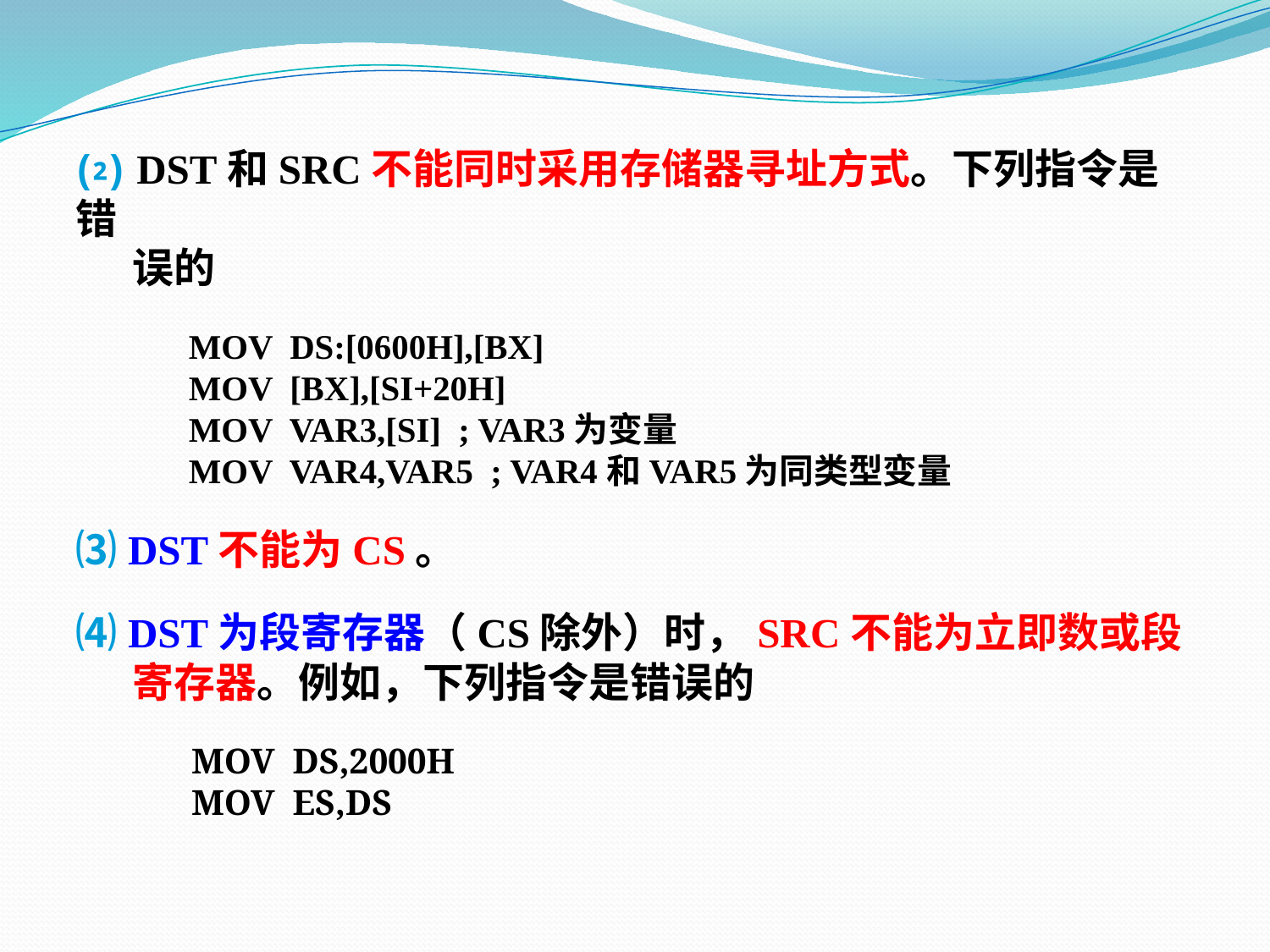

⑵ DST和SRC不能同时采用存储器寻址方式。下列指令是错
     误的

             MOV  DS:[0600H],[BX]
             MOV  [BX],[SI+20H]
             MOV  VAR3,[SI]  ; VAR3为变量
             MOV  VAR4,VAR5  ; VAR4和VAR5为同类型变量

⑶ DST不能为CS。

⑷ DST为段寄存器（CS除外）时，SRC不能为立即数或段
     寄存器。例如，下列指令是错误的

             MOV  DS,2000H
             MOV  ES,DS